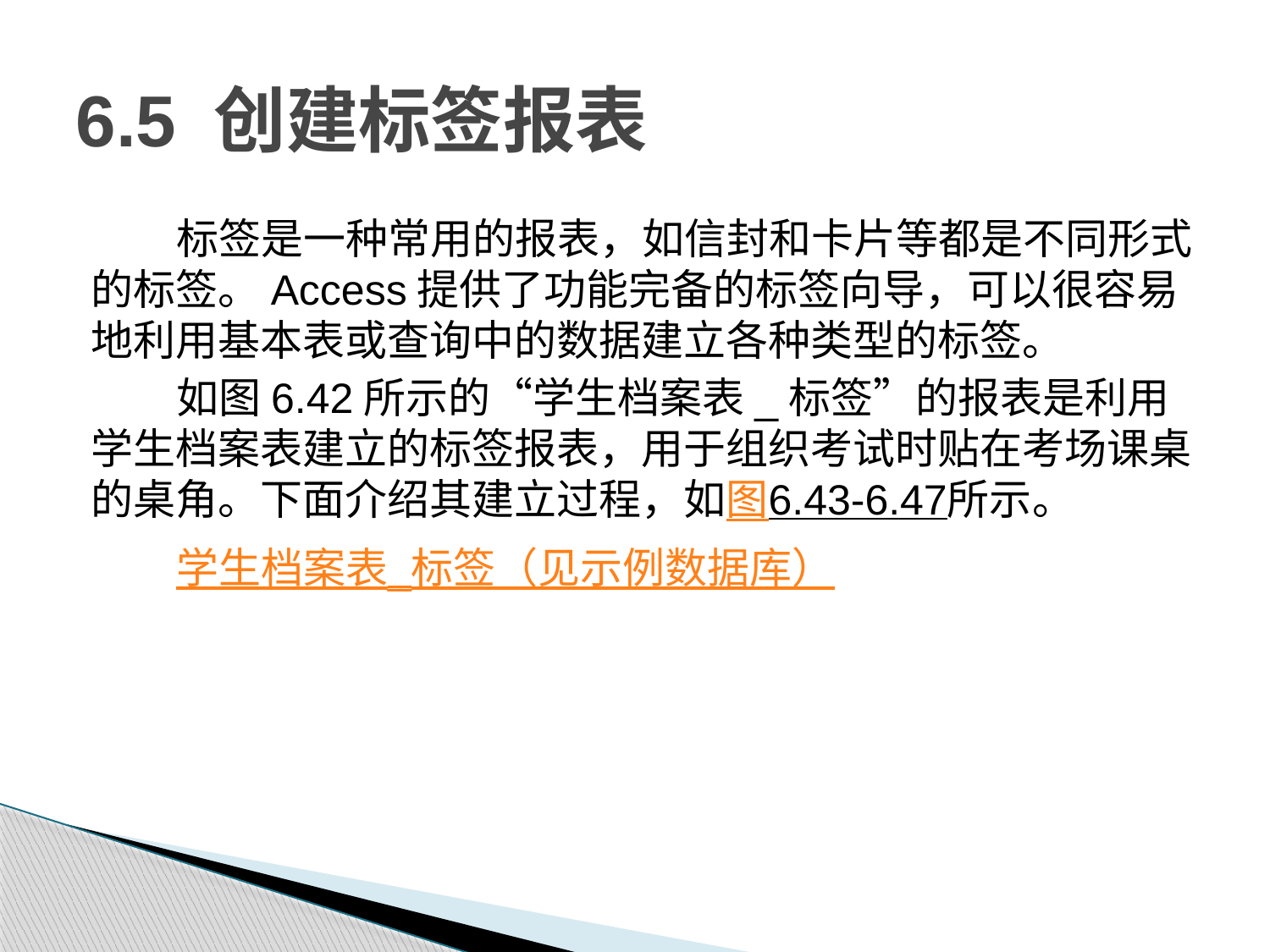

# 6.5 创建标签报表
标签是一种常用的报表，如信封和卡片等都是不同形式的标签。Access提供了功能完备的标签向导，可以很容易地利用基本表或查询中的数据建立各种类型的标签。
如图6.42所示的“学生档案表_标签”的报表是利用学生档案表建立的标签报表，用于组织考试时贴在考场课桌的桌角。下面介绍其建立过程，如图6.43-6.47所示。
学生档案表_标签（见示例数据库）